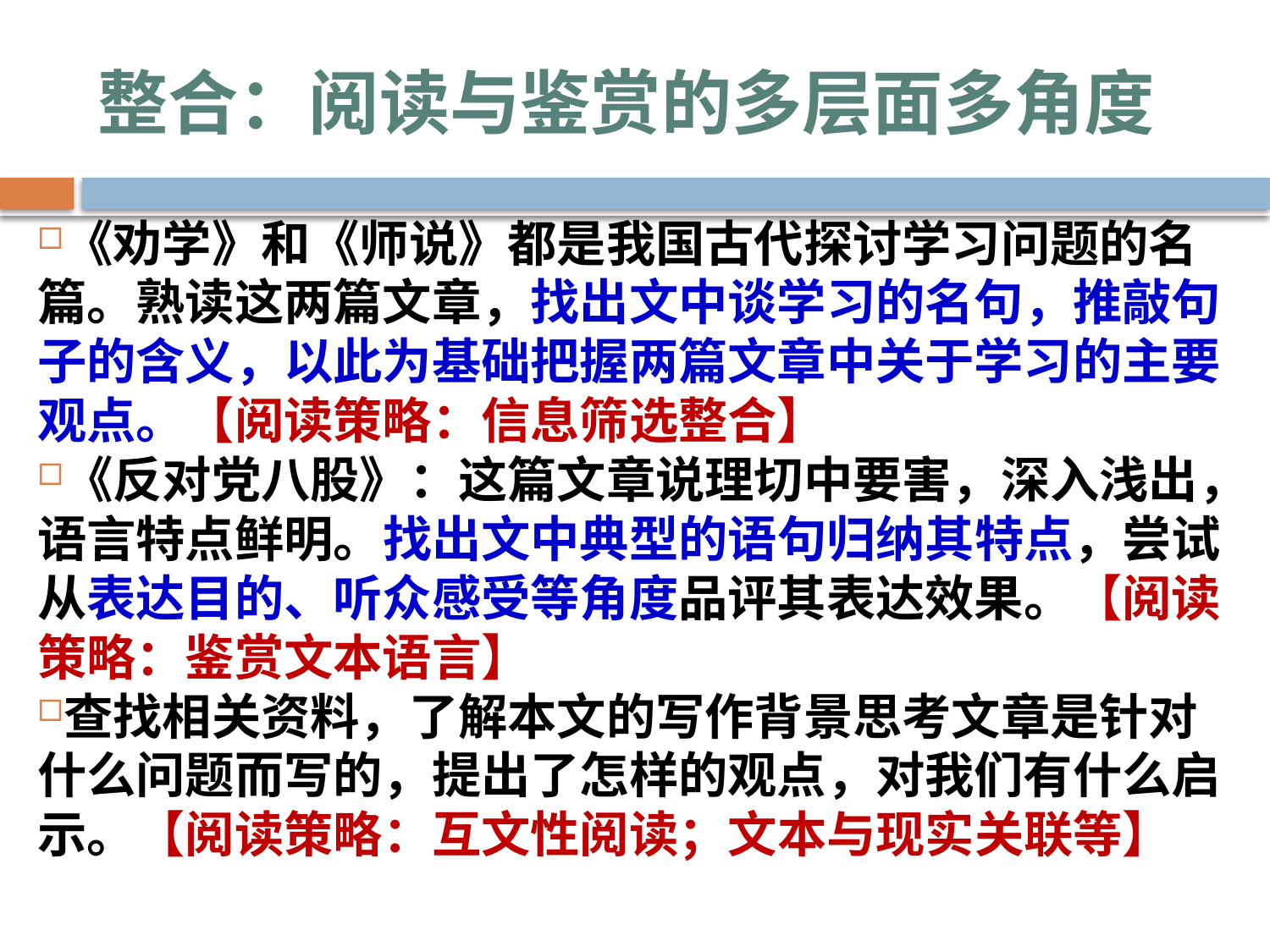

# 整合：阅读与鉴赏的多层面多角度
《劝学》和《师说》都是我国古代探讨学习问题的名篇。熟读这两篇文章，找出文中谈学习的名句，推敲句子的含义，以此为基础把握两篇文章中关于学习的主要观点。【阅读策略：信息筛选整合】
《反对党八股》：这篇文章说理切中要害，深入浅出，语言特点鲜明。找出文中典型的语句归纳其特点，尝试从表达目的、听众感受等角度品评其表达效果。【阅读策略：鉴赏文本语言】
查找相关资料，了解本文的写作背景思考文章是针对什么问题而写的，提出了怎样的观点，对我们有什么启示。【阅读策略：互文性阅读；文本与现实关联等】